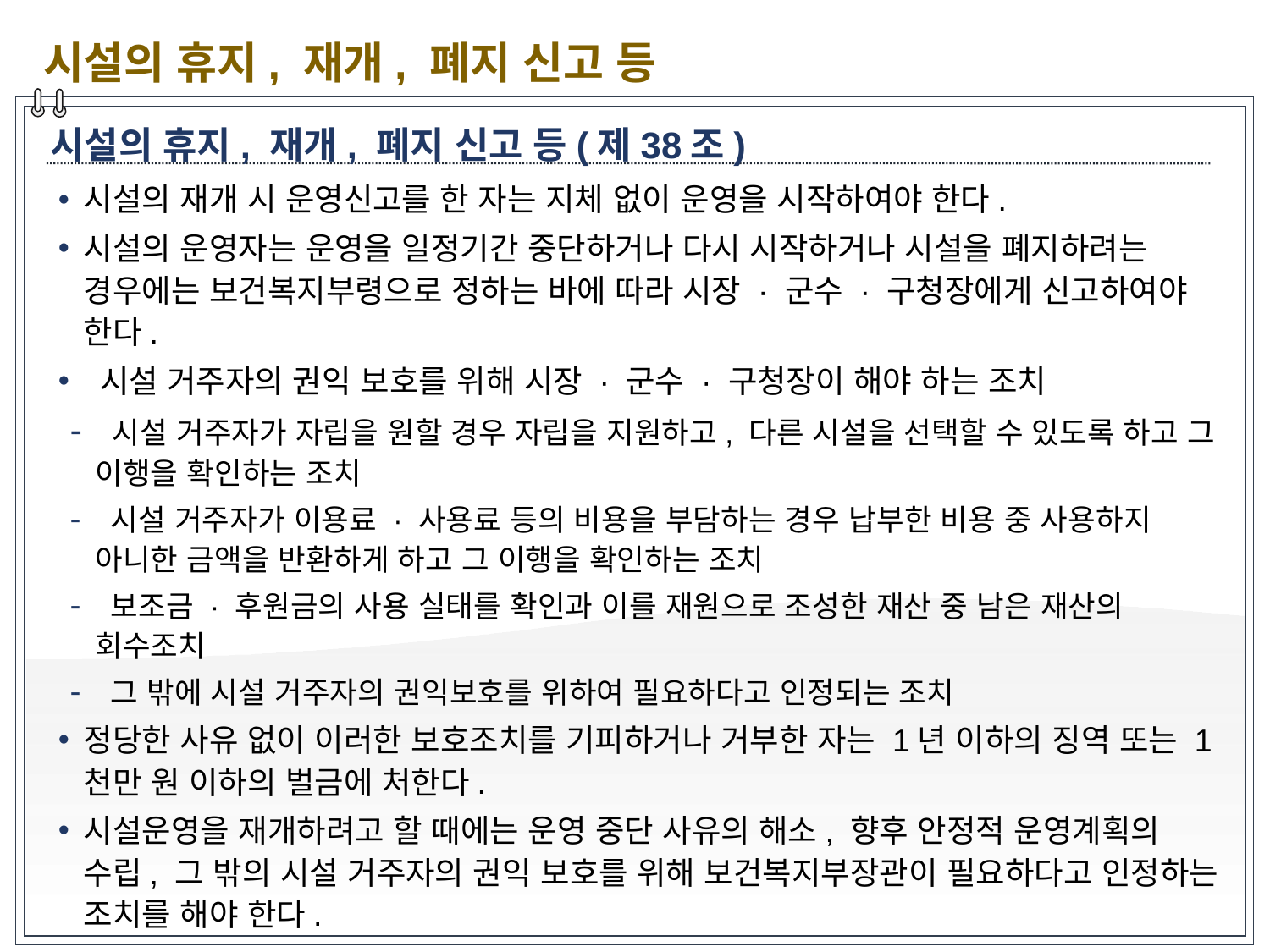

시설의 휴지, 재개, 폐지 신고 등

시설의 휴지, 재개, 폐지 신고 등(제38조)

시설의 재개 시 운영신고를 한 자는 지체 없이 운영을 시작하여야 한다.
시설의 운영자는 운영을 일정기간 중단하거나 다시 시작하거나 시설을 폐지하려는 경우에는 보건복지부령으로 정하는 바에 따라 시장 · 군수 · 구청장에게 신고하여야 한다.
 시설 거주자의 권익 보호를 위해 시장 · 군수 · 구청장이 해야 하는 조치
 시설 거주자가 자립을 원할 경우 자립을 지원하고, 다른 시설을 선택할 수 있도록 하고 그 이행을 확인하는 조치
 시설 거주자가 이용료 · 사용료 등의 비용을 부담하는 경우 납부한 비용 중 사용하지 아니한 금액을 반환하게 하고 그 이행을 확인하는 조치
 보조금 · 후원금의 사용 실태를 확인과 이를 재원으로 조성한 재산 중 남은 재산의 회수조치
 그 밖에 시설 거주자의 권익보호를 위하여 필요하다고 인정되는 조치
정당한 사유 없이 이러한 보호조치를 기피하거나 거부한 자는 1년 이하의 징역 또는 1천만 원 이하의 벌금에 처한다.
시설운영을 재개하려고 할 때에는 운영 중단 사유의 해소, 향후 안정적 운영계획의 수립, 그 밖의 시설 거주자의 권익 보호를 위해 보건복지부장관이 필요하다고 인정하는 조치를 해야 한다.